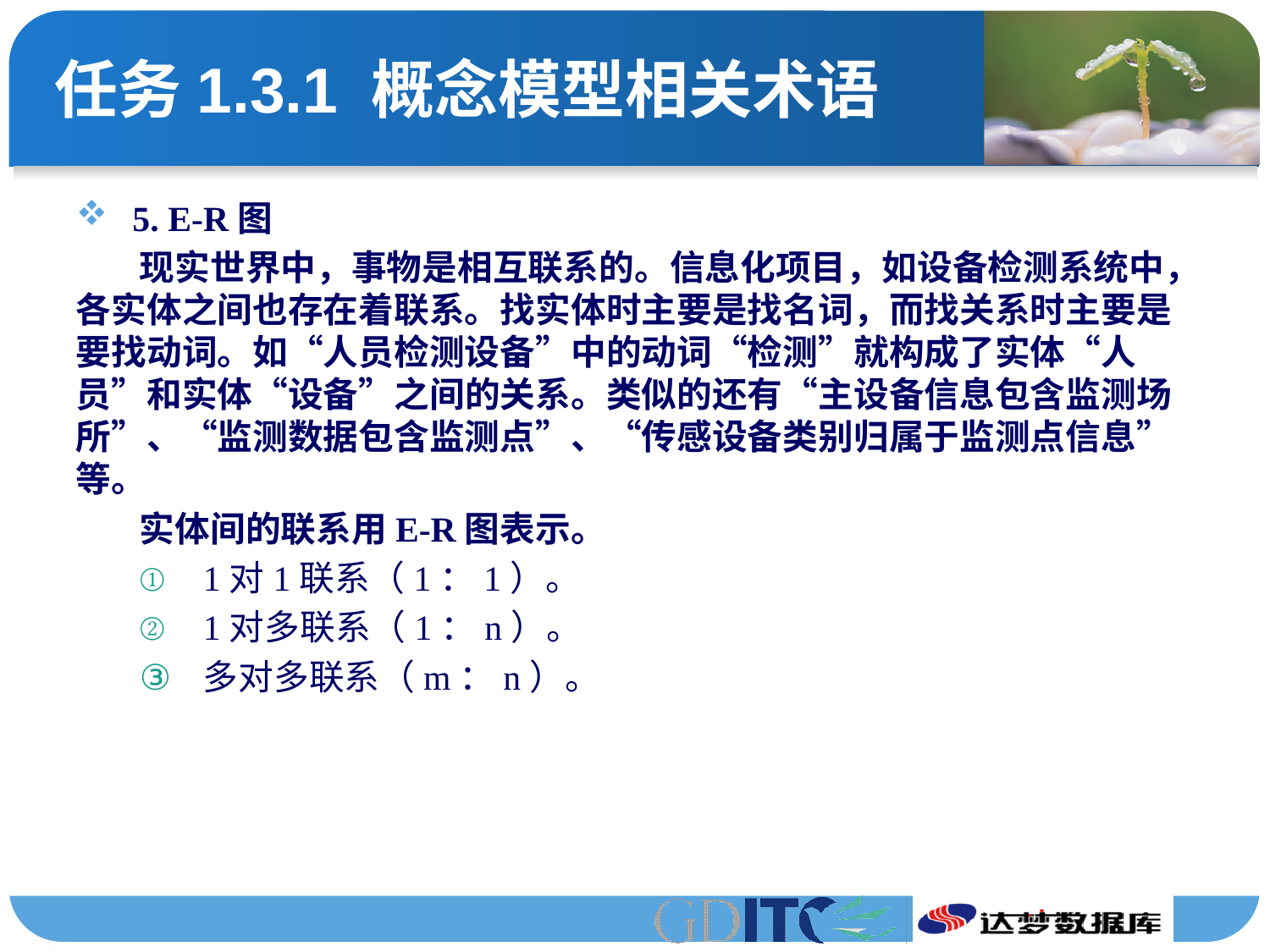

# 任务1.3.1 概念模型相关术语
 5. E-R图
现实世界中，事物是相互联系的。信息化项目，如设备检测系统中，各实体之间也存在着联系。找实体时主要是找名词，而找关系时主要是要找动词。如“人员检测设备”中的动词“检测”就构成了实体“人员”和实体“设备”之间的关系。类似的还有“主设备信息包含监测场所”、“监测数据包含监测点”、“传感设备类别归属于监测点信息”等。
实体间的联系用E-R图表示。
1对1联系（1：1）。
1对多联系（1：n）。
多对多联系（m：n）。